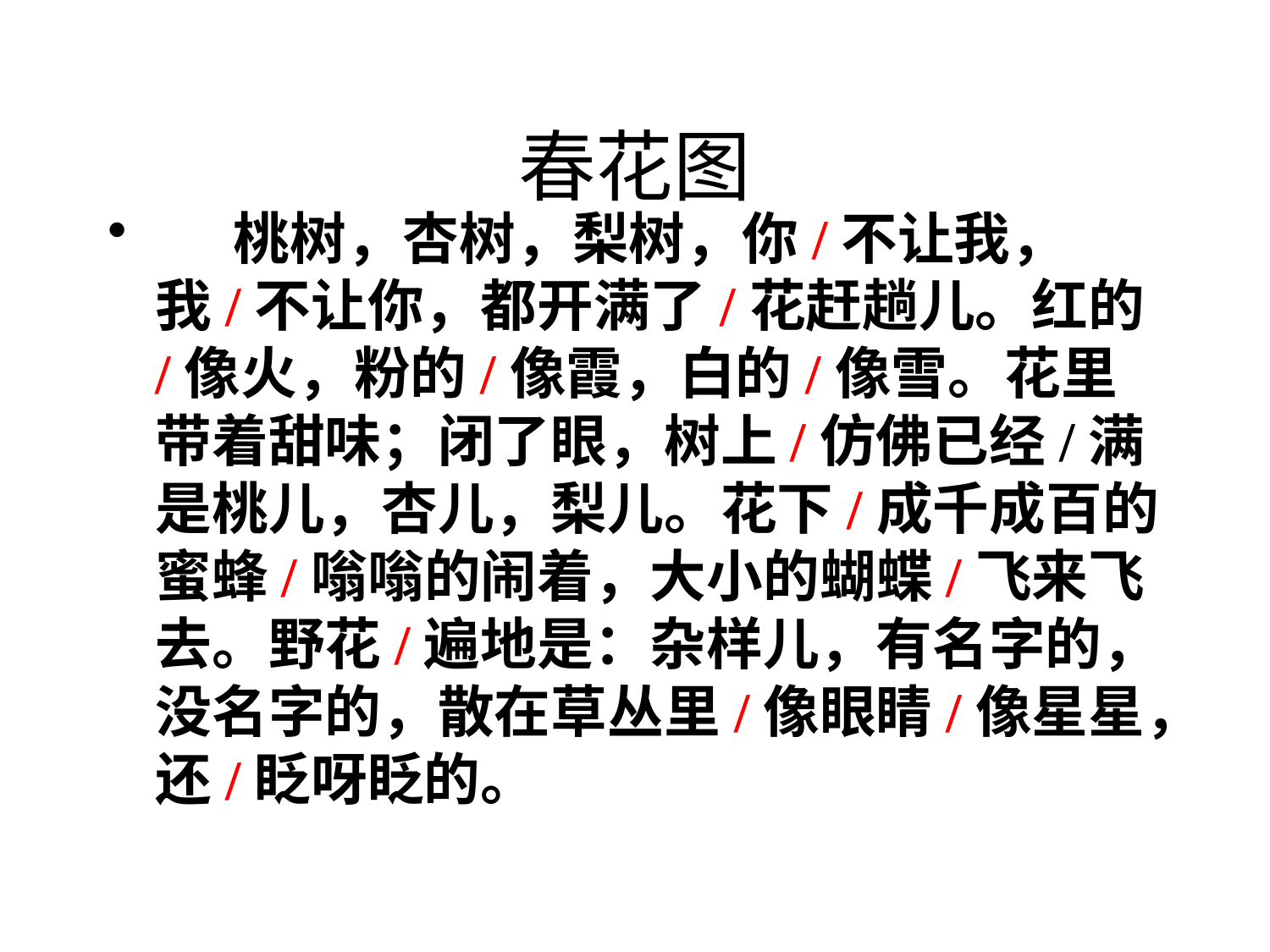

# 春花图
     桃树，杏树，梨树，你/不让我，我/不让你，都开满了/花赶趟儿。红的/像火，粉的/像霞，白的/像雪。花里带着甜味；闭了眼，树上/仿佛已经/满是桃儿，杏儿，梨儿。花下/成千成百的蜜蜂/嗡嗡的闹着，大小的蝴蝶/飞来飞去。野花/遍地是：杂样儿，有名字的，没名字的，散在草丛里/像眼睛/像星星，还/眨呀眨的。